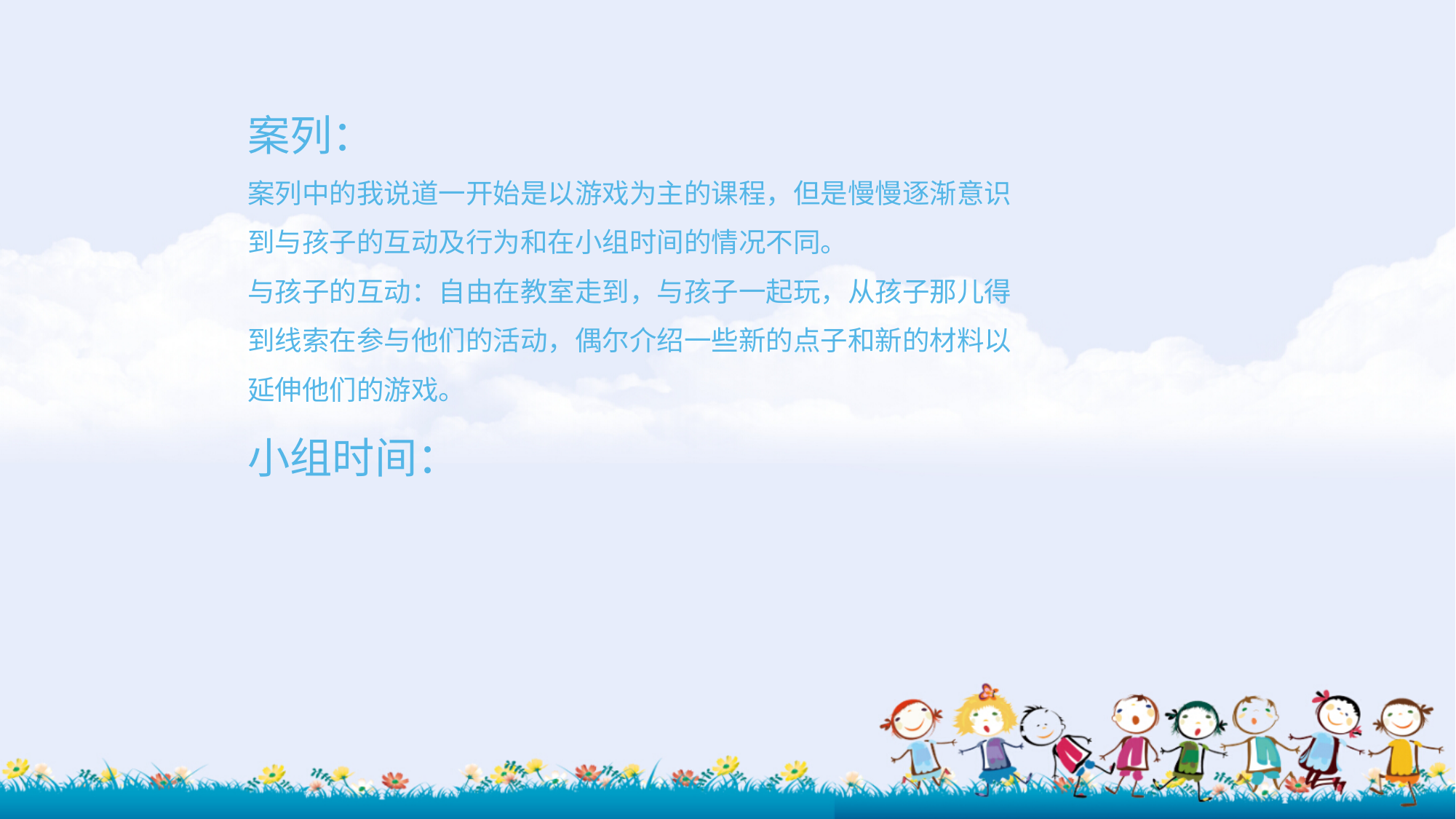

案列：
案列中的我说道一开始是以游戏为主的课程，但是慢慢逐渐意识到与孩子的互动及行为和在小组时间的情况不同。
与孩子的互动：自由在教室走到，与孩子一起玩，从孩子那儿得到线索在参与他们的活动，偶尔介绍一些新的点子和新的材料以延伸他们的游戏。
小组时间：